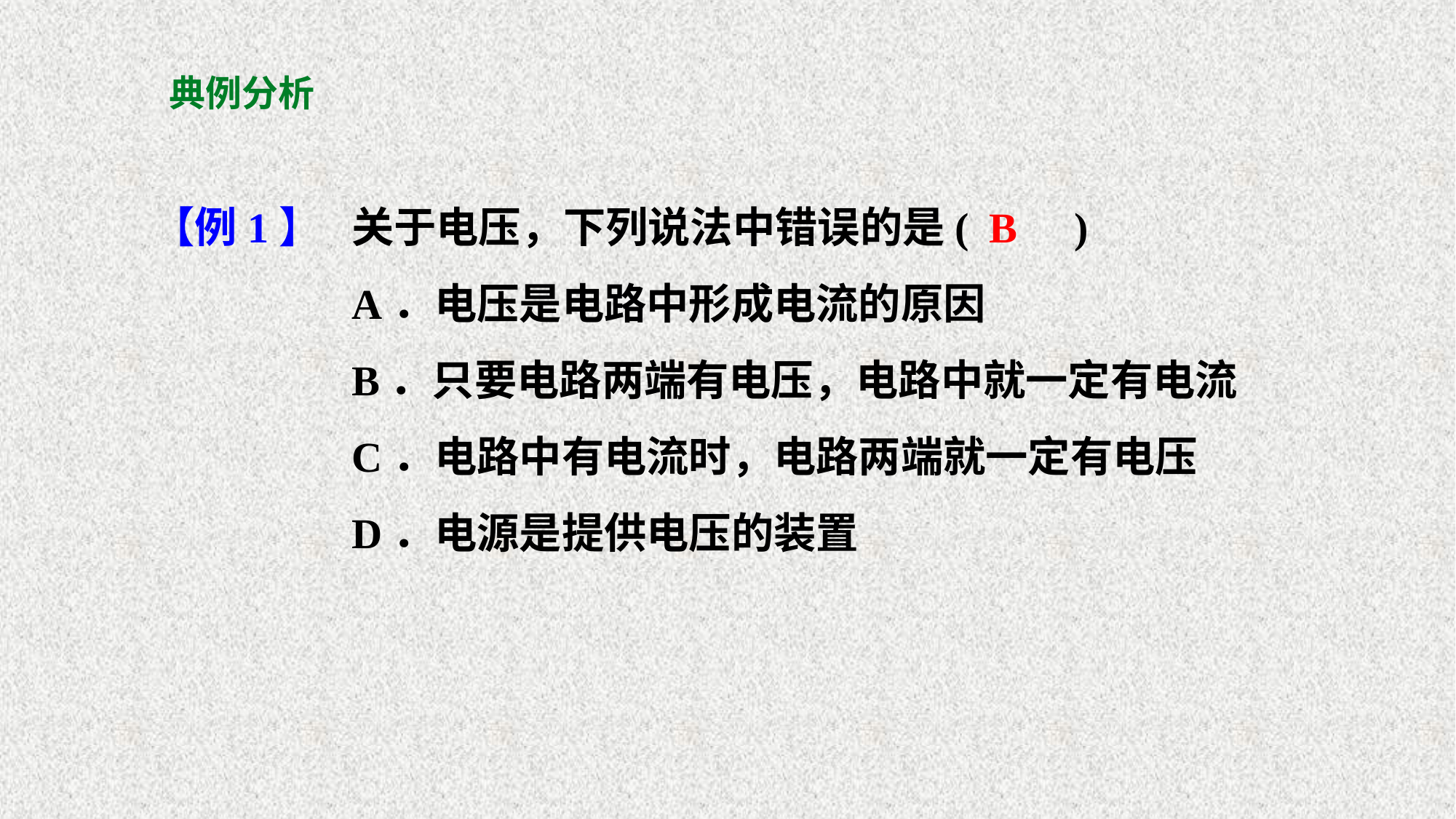

# 典例分析
【例1】
关于电压，下列说法中错误的是(　　)
A．电压是电路中形成电流的原因
B．只要电路两端有电压，电路中就一定有电流
C．电路中有电流时，电路两端就一定有电压
D．电源是提供电压的装置
B